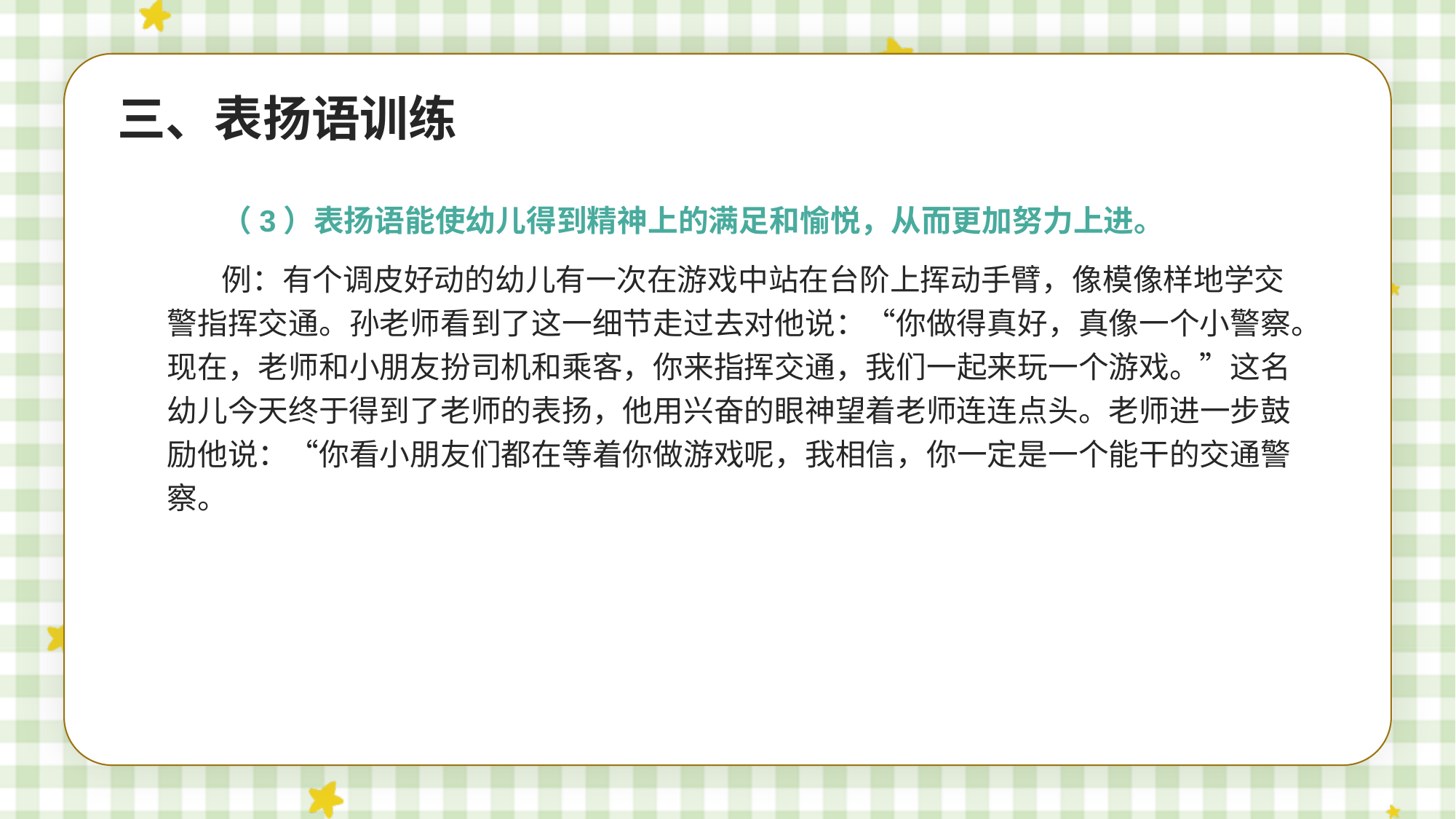

三、表扬语训练
（3）表扬语能使幼儿得到精神上的满足和愉悦，从而更加努力上进。
例：有个调皮好动的幼儿有一次在游戏中站在台阶上挥动手臂，像模像样地学交警指挥交通。孙老师看到了这一细节走过去对他说：“你做得真好，真像一个小警察。现在，老师和小朋友扮司机和乘客，你来指挥交通，我们一起来玩一个游戏。”这名幼儿今天终于得到了老师的表扬，他用兴奋的眼神望着老师连连点头。老师进一步鼓励他说：“你看小朋友们都在等着你做游戏呢，我相信，你一定是一个能干的交通警察。